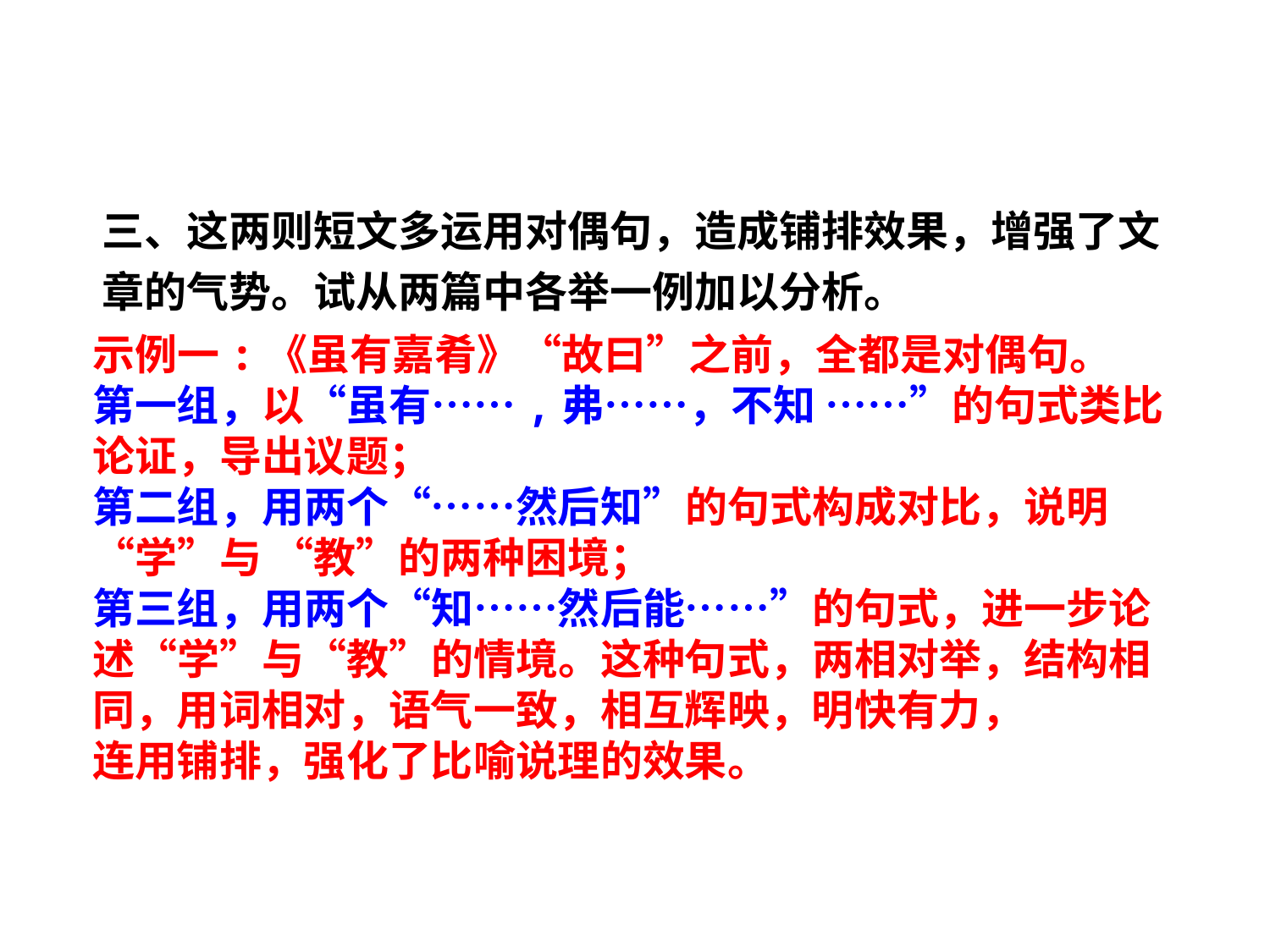

三、这两则短文多运用对偶句，造成铺排效果，增强了文章的气势。试从两篇中各举一例加以分析。
示例一:《虽有嘉肴》“故曰”之前，全都是对偶句。
第一组，以“虽有……,弗……，不知 ……”的句式类比论证，导出议题；
第二组，用两个“……然后知”的句式构成对比，说明“学”与 “教”的两种困境；
第三组，用两个“知……然后能……”的句式，进一步论述“学”与“教”的情境。这种句式，两相对举，结构相同，用词相对，语气一致，相互辉映，明快有力，
连用铺排，强化了比喻说理的效果。